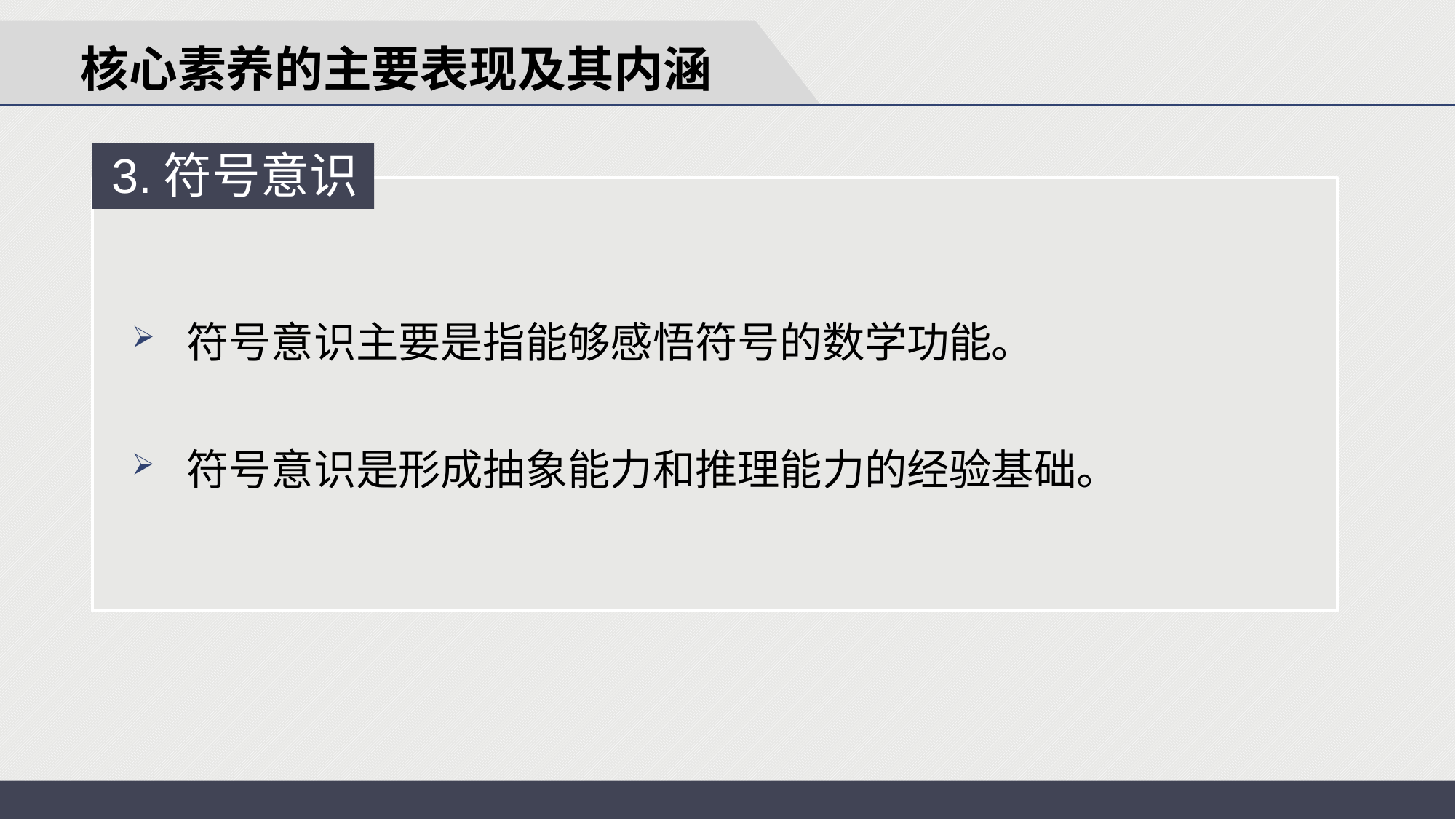

核心素养的主要表现及其内涵
3.符号意识

符号意识主要是指能够感悟符号的数学功能。
符号意识是形成抽象能力和推理能力的经验基础。